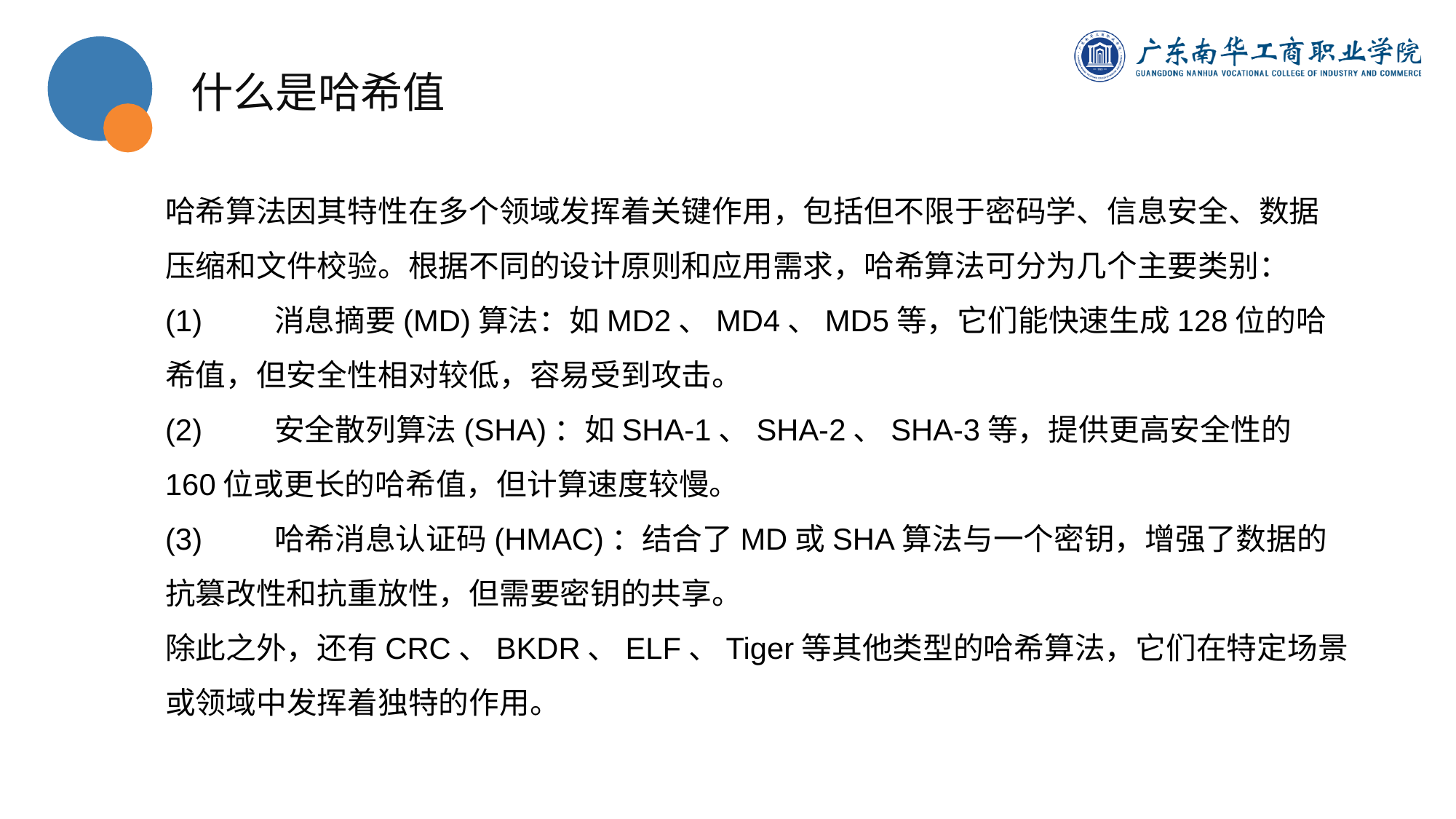

什么是哈希值

哈希算法因其特性在多个领域发挥着关键作用，包括但不限于密码学、信息安全、数据压缩和文件校验。根据不同的设计原则和应用需求，哈希算法可分为几个主要类别：
(1)	消息摘要(MD)算法：如MD2、MD4、MD5等，它们能快速生成128位的哈希值，但安全性相对较低，容易受到攻击。
(2)	安全散列算法(SHA)：如SHA-1、SHA-2、SHA-3等，提供更高安全性的160位或更长的哈希值，但计算速度较慢。
(3)	哈希消息认证码(HMAC)：结合了MD或SHA算法与一个密钥，增强了数据的抗篡改性和抗重放性，但需要密钥的共享。
除此之外，还有CRC、BKDR、ELF、Tiger等其他类型的哈希算法，它们在特定场景或领域中发挥着独特的作用。